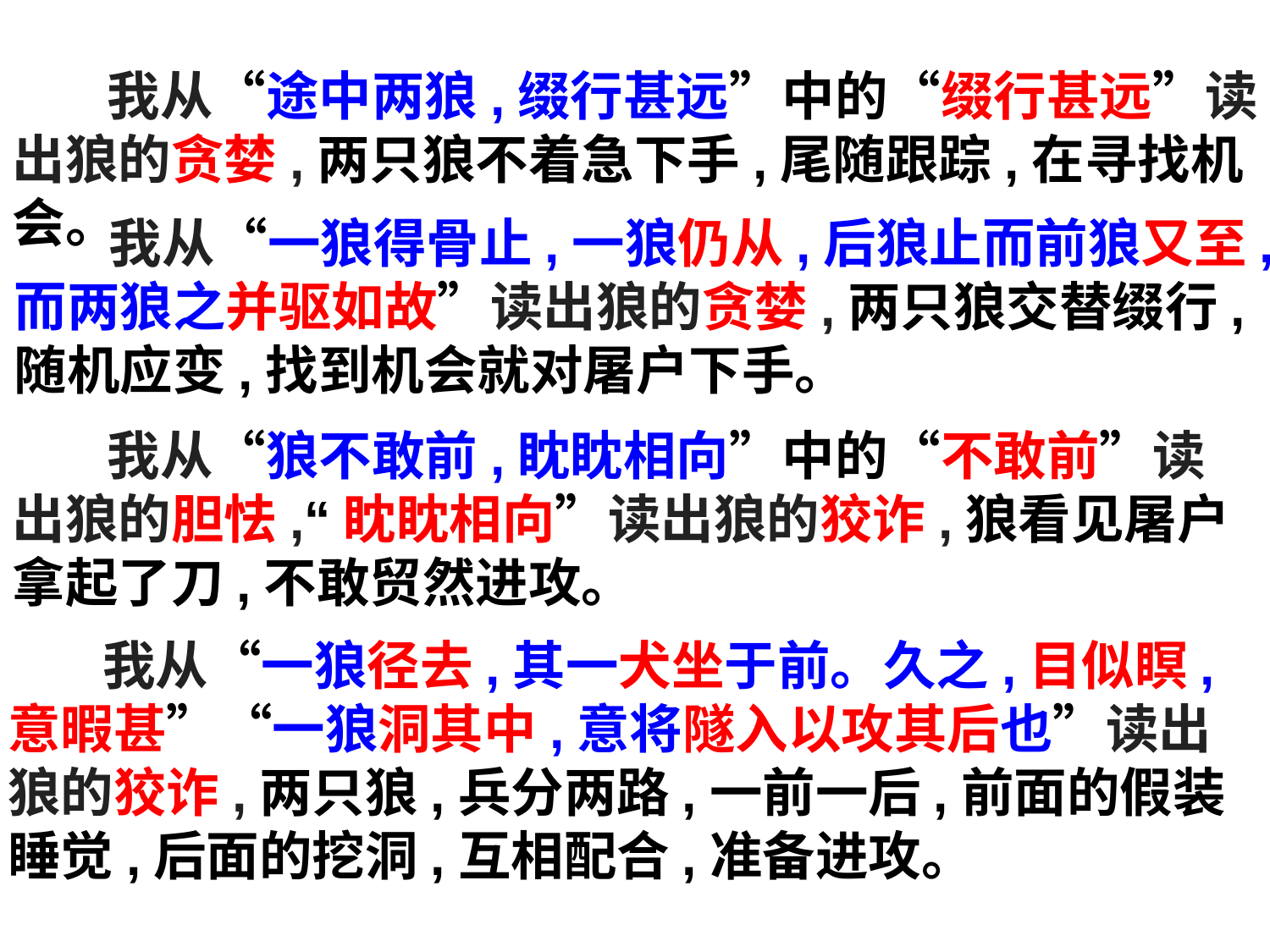

我从“途中两狼,缀行甚远”中的“缀行甚远”读出狼的贪婪,两只狼不着急下手,尾随跟踪,在寻找机会。
    我从“一狼得骨止,一狼仍从,后狼止而前狼又至,而两狼之并驱如故”读出狼的贪婪,两只狼交替缀行,随机应变,找到机会就对屠户下手。
    我从“狼不敢前,眈眈相向”中的“不敢前”读出狼的胆怯,“眈眈相向”读出狼的狡诈,狼看见屠户拿起了刀,不敢贸然进攻。
    我从“一狼径去,其一犬坐于前。久之,目似瞑,意暇甚”“一狼洞其中,意将隧入以攻其后也”读出狼的狡诈,两只狼,兵分两路,一前一后,前面的假装睡觉,后面的挖洞,互相配合,准备进攻。